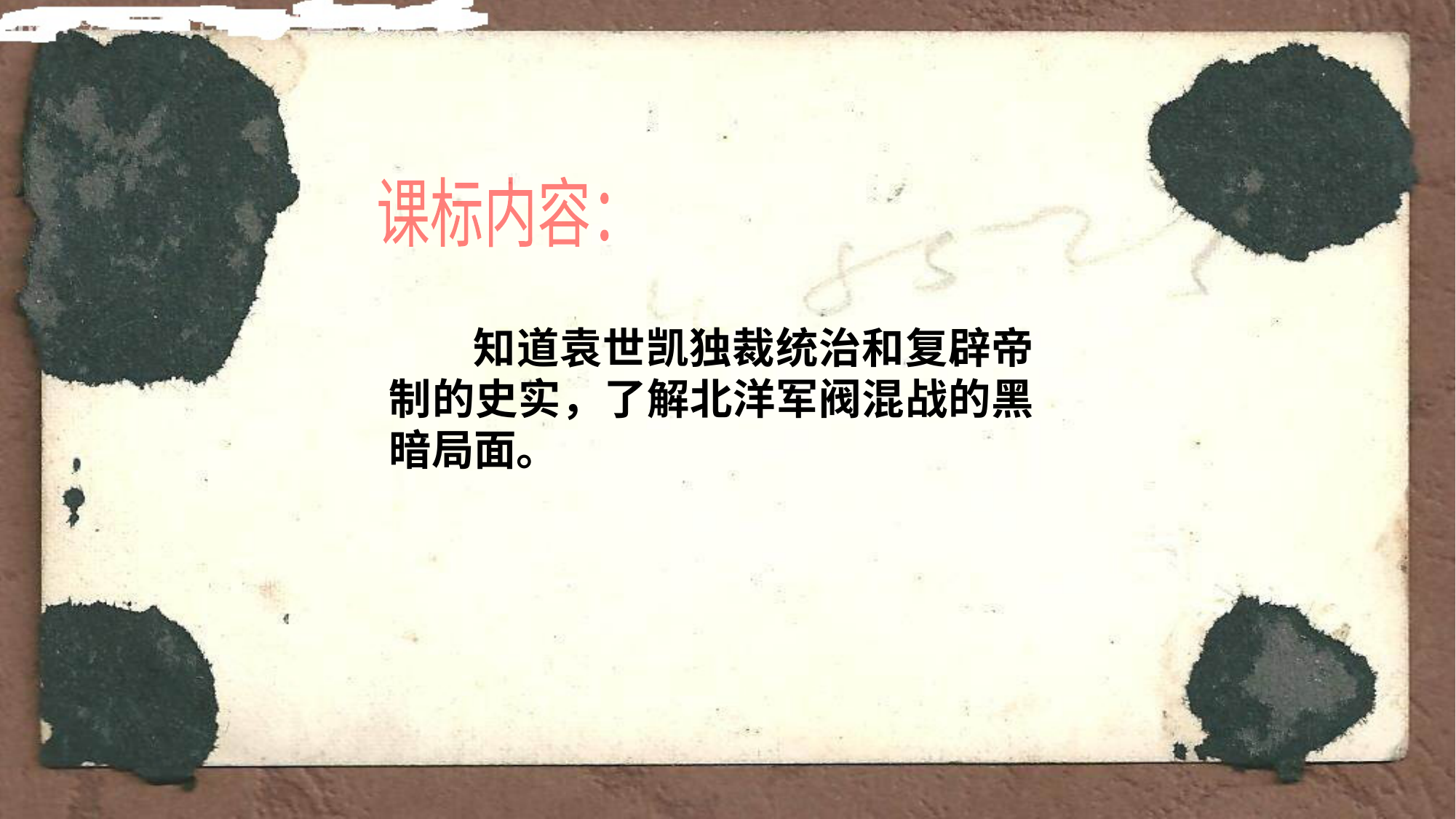

课标内容：
       知道袁世凯独裁统治和复辟帝制的史实，了解北洋军阀混战的黑暗局面。